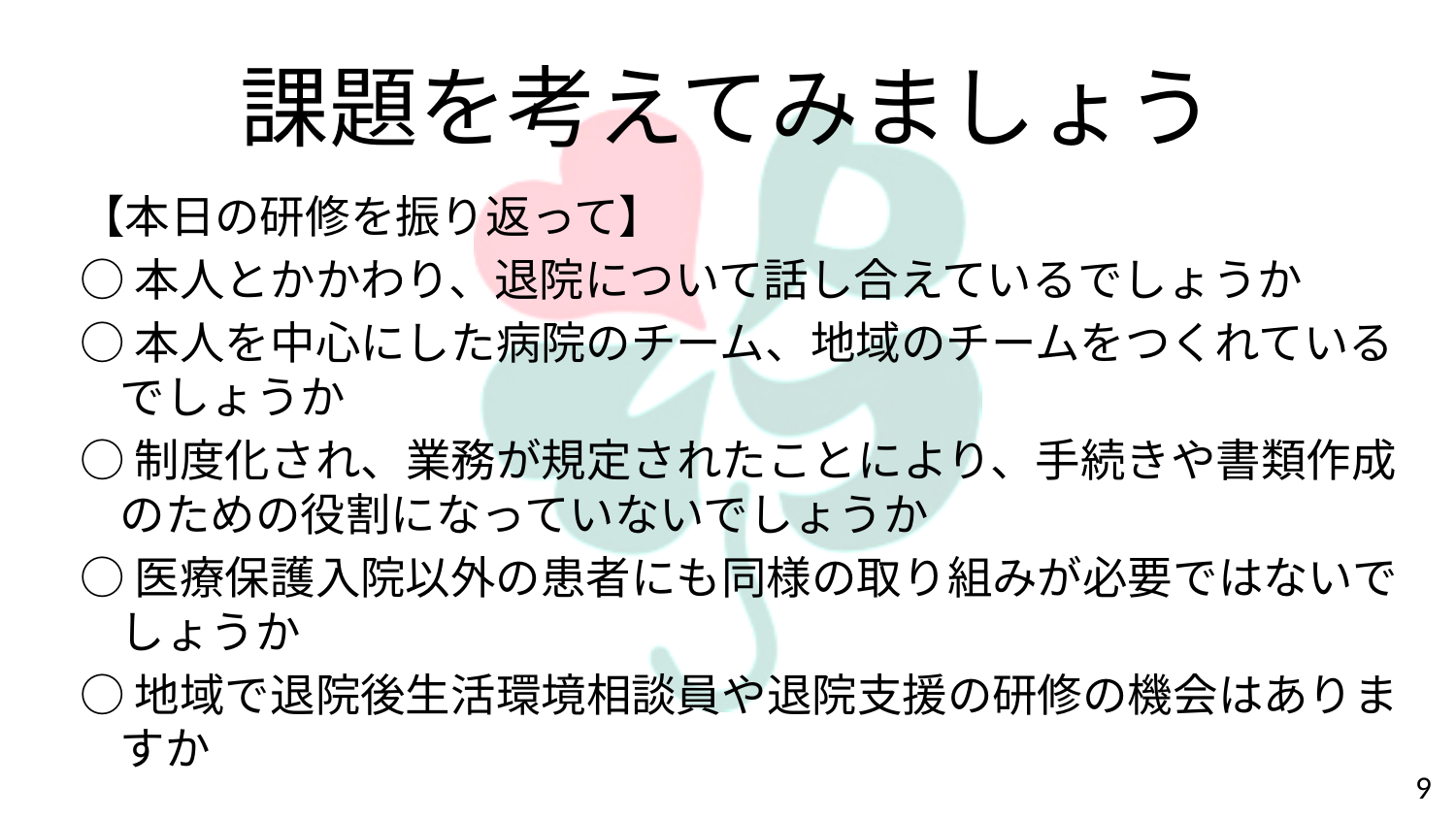

# 課題を考えてみましょう
【本日の研修を振り返って】
○本人とかかわり、退院について話し合えているでしょうか
○本人を中心にした病院のチーム、地域のチームをつくれているでしょうか
○制度化され、業務が規定されたことにより、手続きや書類作成のための役割になっていないでしょうか
○医療保護入院以外の患者にも同様の取り組みが必要ではないでしょうか
○地域で退院後生活環境相談員や退院支援の研修の機会はありますか
9